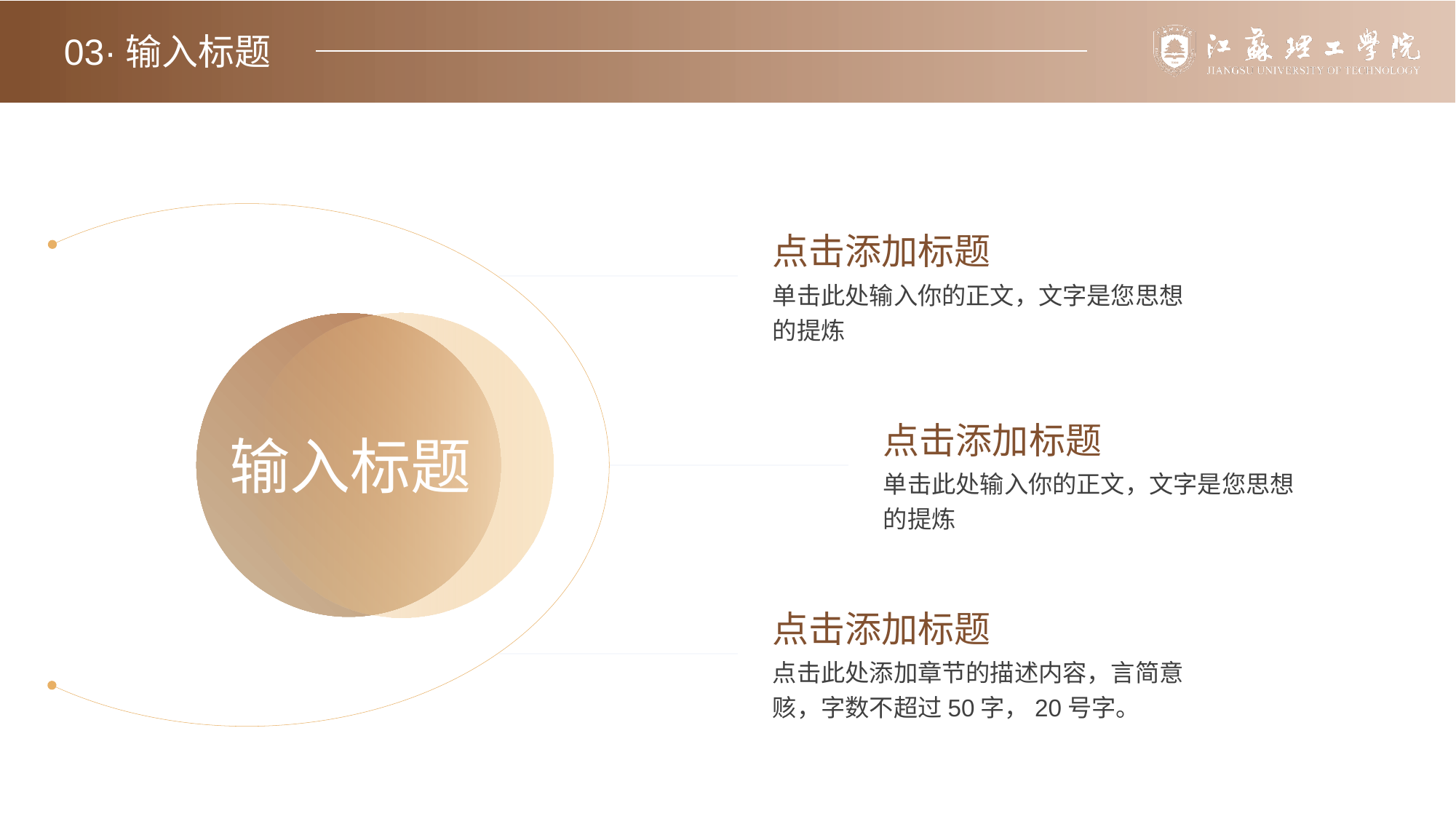

03·输入标题

输入标题
点击添加标题
单击此处输入你的正文，文字是您思想的提炼
点击添加标题
单击此处输入你的正文，文字是您思想的提炼
点击添加标题
点击此处添加章节的描述内容，言简意赅，字数不超过50字，20号字。